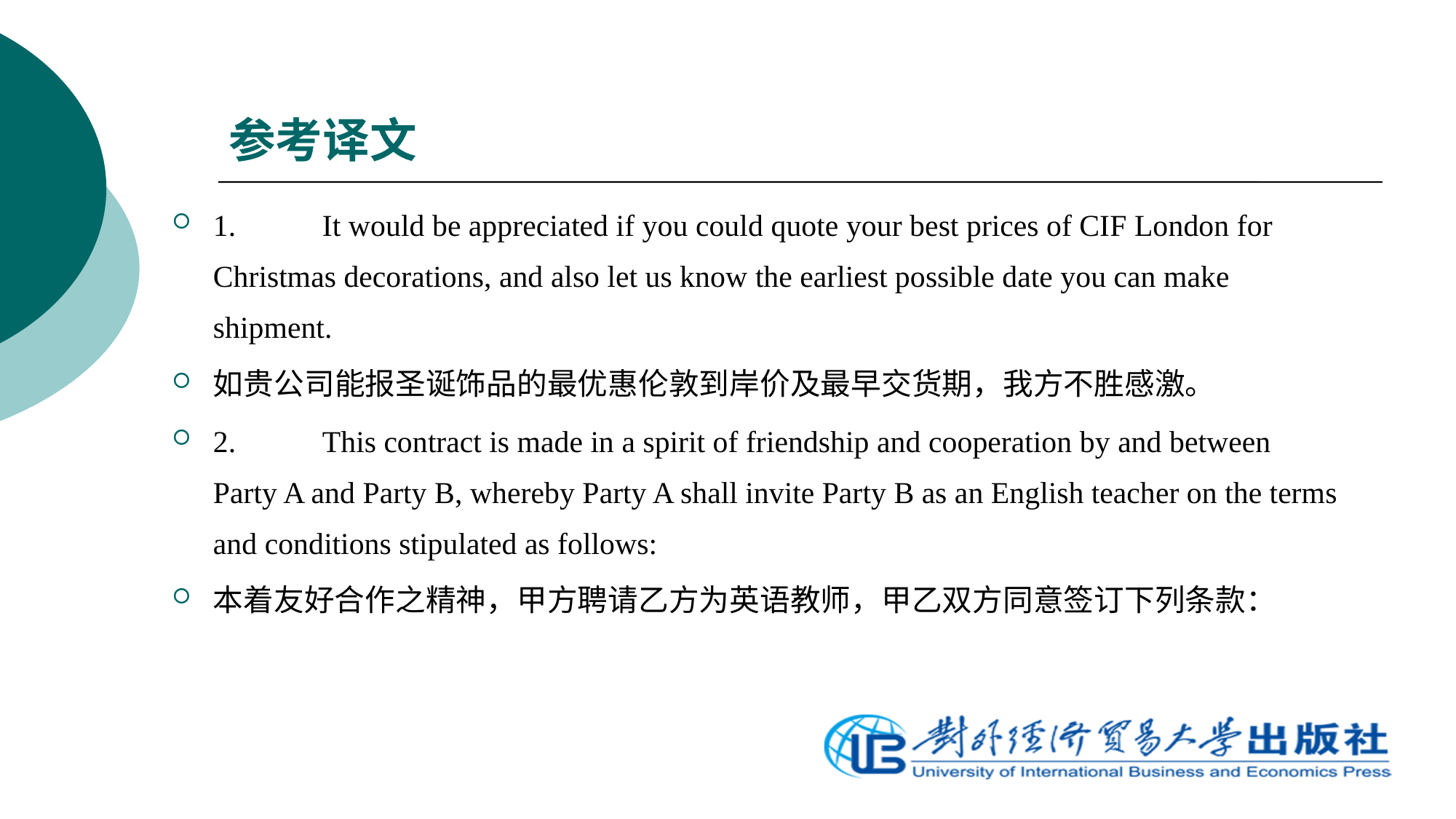

# 参考译文
1.	It would be appreciated if you could quote your best prices of CIF London for Christmas decorations, and also let us know the earliest possible date you can make shipment.
如贵公司能报圣诞饰品的最优惠伦敦到岸价及最早交货期，我方不胜感激。
2.	This contract is made in a spirit of friendship and cooperation by and between Party A and Party B, whereby Party A shall invite Party B as an English teacher on the terms and conditions stipulated as follows:
本着友好合作之精神，甲方聘请乙方为英语教师，甲乙双方同意签订下列条款：